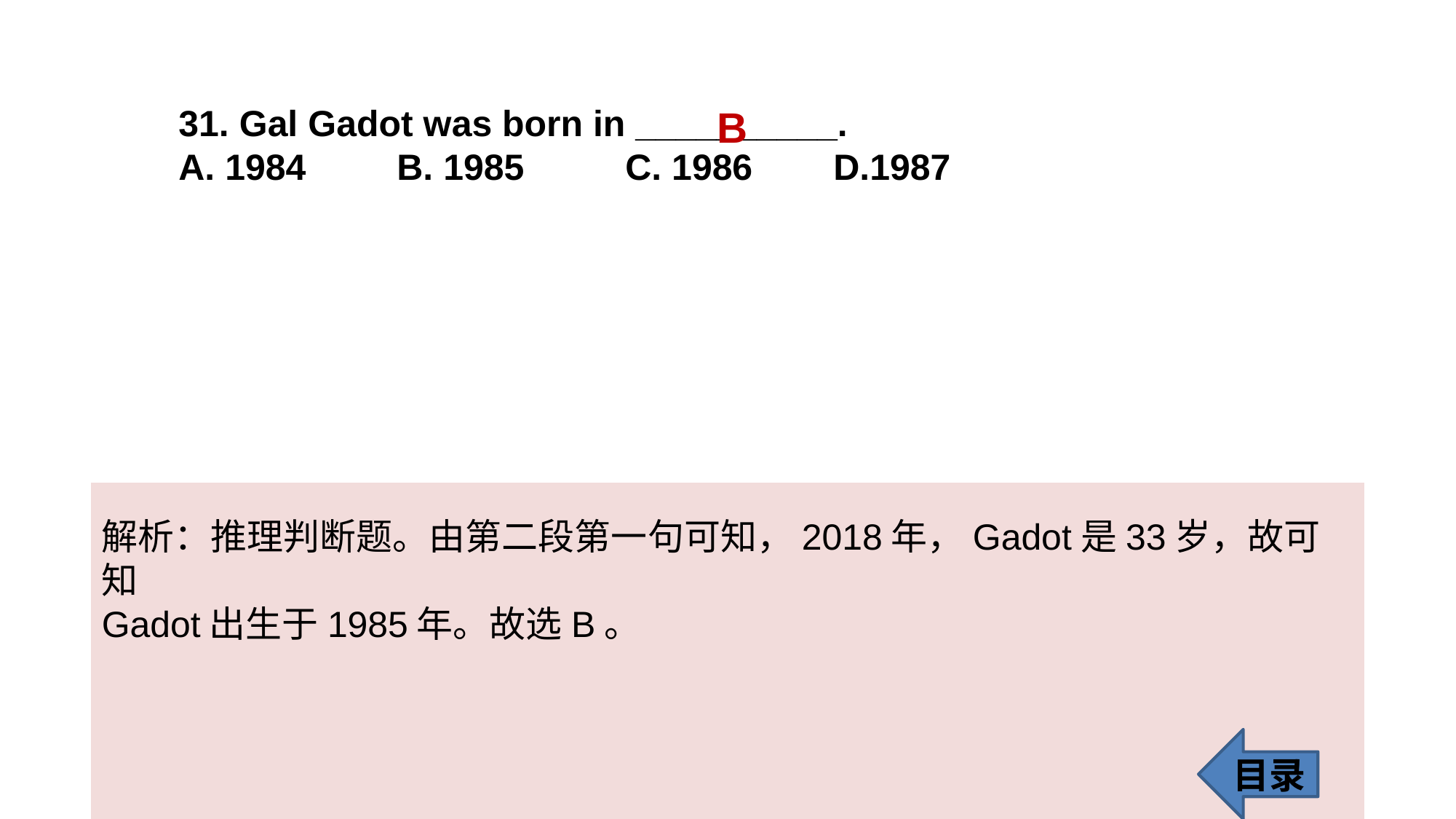

31. Gal Gadot was born in __________.
A. 1984 	B. 1985	 C. 1986 	D.1987
B

解析：推理判断题。由第二段第一句可知，2018年，Gadot是33岁，故可知
Gadot出生于1985年。故选B。
目录
32